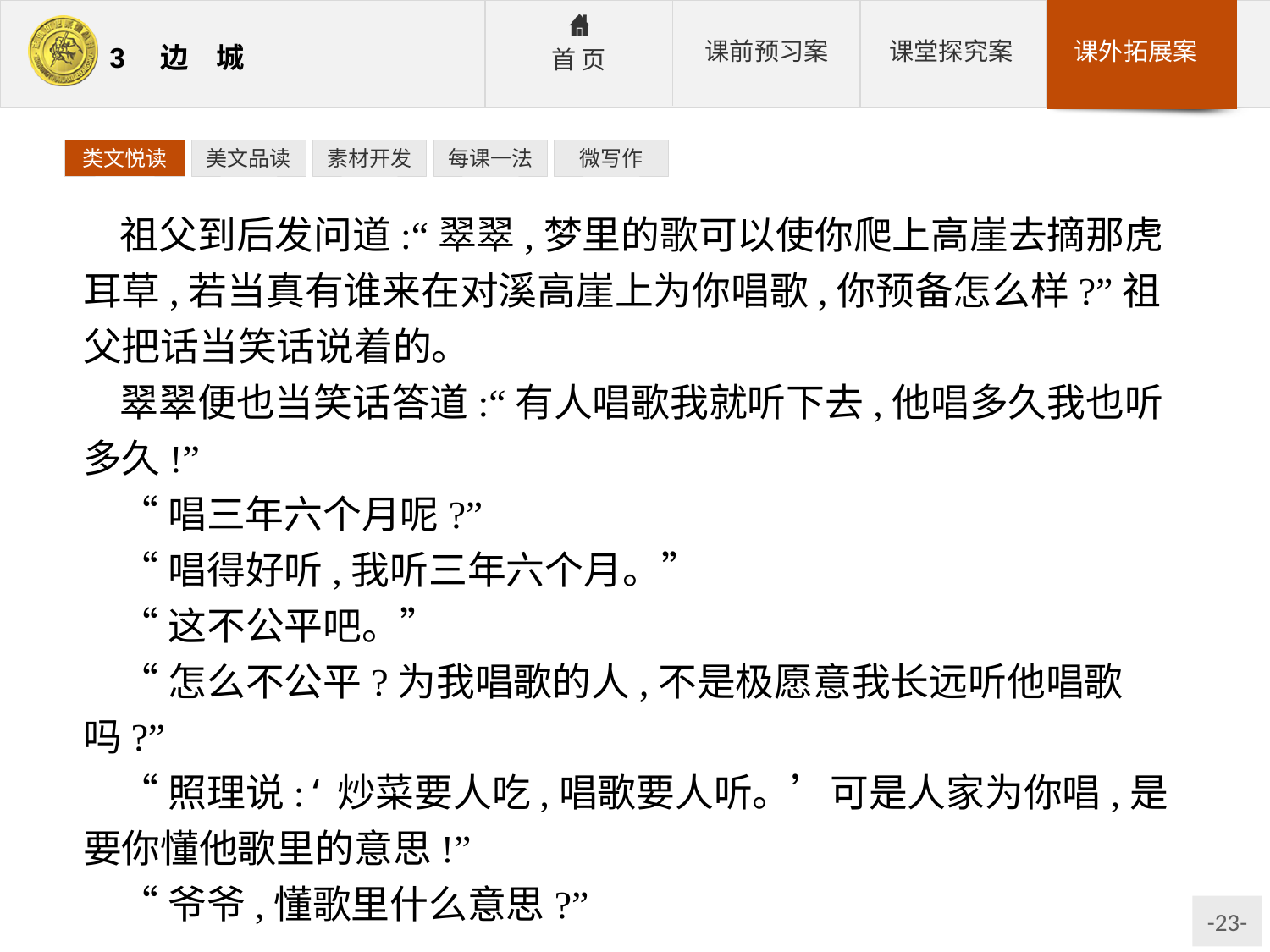

类文悦读
美文品读
素材开发
每课一法
微写作
祖父到后发问道:“翠翠,梦里的歌可以使你爬上高崖去摘那虎耳草,若当真有谁来在对溪高崖上为你唱歌,你预备怎么样?”祖父把话当笑话说着的。
翠翠便也当笑话答道:“有人唱歌我就听下去,他唱多久我也听多久!”
“唱三年六个月呢?”
“唱得好听,我听三年六个月。”
“这不公平吧。”
“怎么不公平?为我唱歌的人,不是极愿意我长远听他唱歌吗?”
“照理说:‘炒菜要人吃,唱歌要人听。’可是人家为你唱,是要你懂他歌里的意思!”
“爷爷,懂歌里什么意思?”